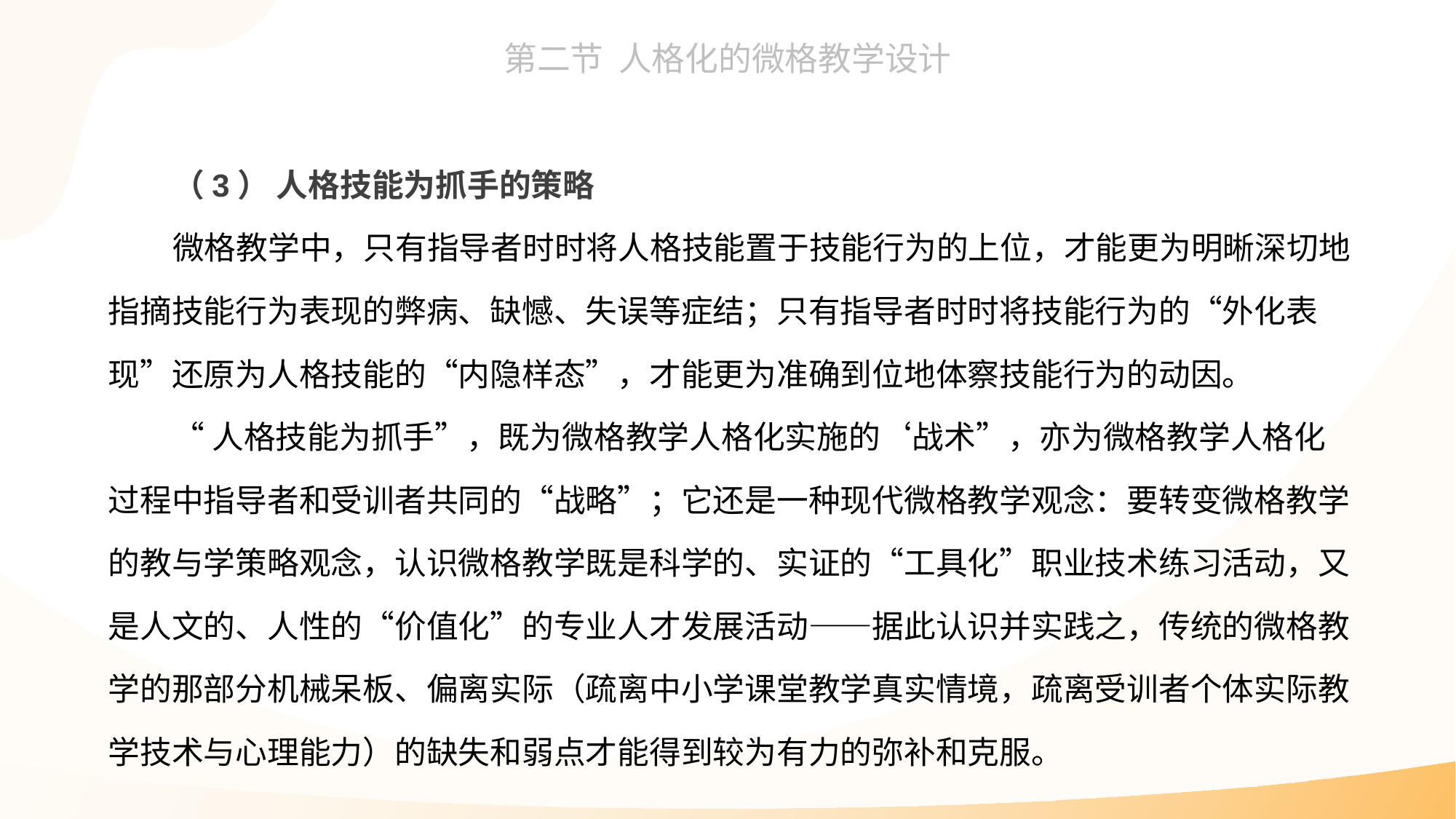

（3） 人格技能为抓手的策略
微格教学中，只有指导者时时将人格技能置于技能行为的上位，才能更为明晰深切地指摘技能行为表现的弊病、缺憾、失误等症结；只有指导者时时将技能行为的“外化表现”还原为人格技能的“内隐样态”，才能更为准确到位地体察技能行为的动因。
“人格技能为抓手”，既为微格教学人格化实施的‘战术”，亦为微格教学人格化过程中指导者和受训者共同的“战略”；它还是一种现代微格教学观念：要转变微格教学的教与学策略观念，认识微格教学既是科学的、实证的“工具化”职业技术练习活动，又是人文的、人性的“价值化”的专业人才发展活动——据此认识并实践之，传统的微格教学的那部分机械呆板、偏离实际（疏离中小学课堂教学真实情境，疏离受训者个体实际教学技术与心理能力）的缺失和弱点才能得到较为有力的弥补和克服。